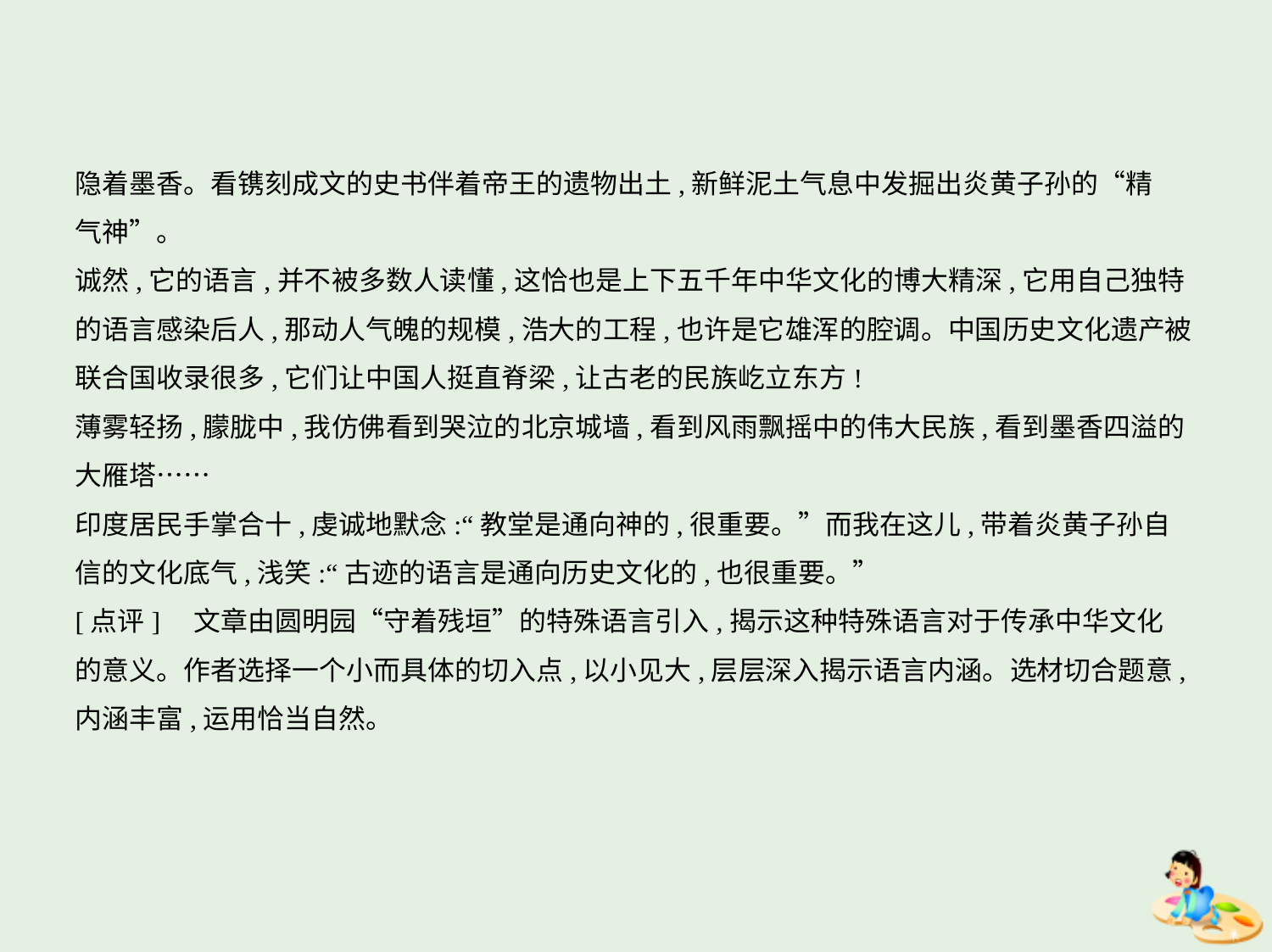

隐着墨香。看镌刻成文的史书伴着帝王的遗物出土,新鲜泥土气息中发掘出炎黄子孙的“精
气神”。
诚然,它的语言,并不被多数人读懂,这恰也是上下五千年中华文化的博大精深,它用自己独特
的语言感染后人,那动人气魄的规模,浩大的工程,也许是它雄浑的腔调。中国历史文化遗产被
联合国收录很多,它们让中国人挺直脊梁,让古老的民族屹立东方!
薄雾轻扬,朦胧中,我仿佛看到哭泣的北京城墙,看到风雨飘摇中的伟大民族,看到墨香四溢的
大雁塔……
印度居民手掌合十,虔诚地默念:“教堂是通向神的,很重要。”而我在这儿,带着炎黄子孙自
信的文化底气,浅笑:“古迹的语言是通向历史文化的,也很重要。”
[点评]　文章由圆明园“守着残垣”的特殊语言引入,揭示这种特殊语言对于传承中华文化
的意义。作者选择一个小而具体的切入点,以小见大,层层深入揭示语言内涵。选材切合题意,
内涵丰富,运用恰当自然。